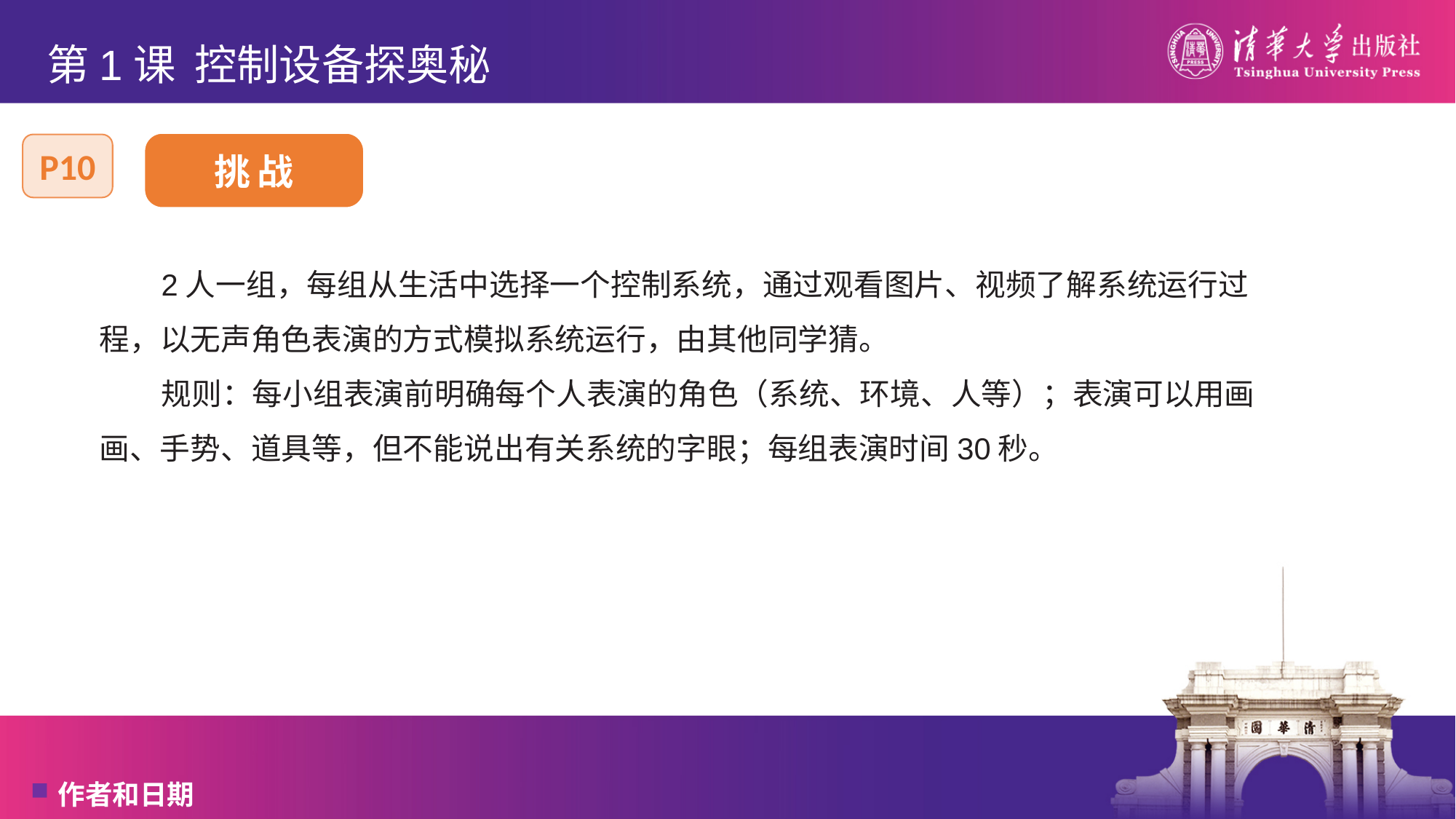

# 第1课  控制设备探奥秘
挑 战
P10
2人一组，每组从生活中选择一个控制系统，通过观看图片、视频了解系统运行过程，以无声角色表演的方式模拟系统运行，由其他同学猜。
规则：每小组表演前明确每个人表演的角色（系统、环境、人等）；表演可以用画画、手势、道具等，但不能说出有关系统的字眼；每组表演时间30秒。
作者和日期